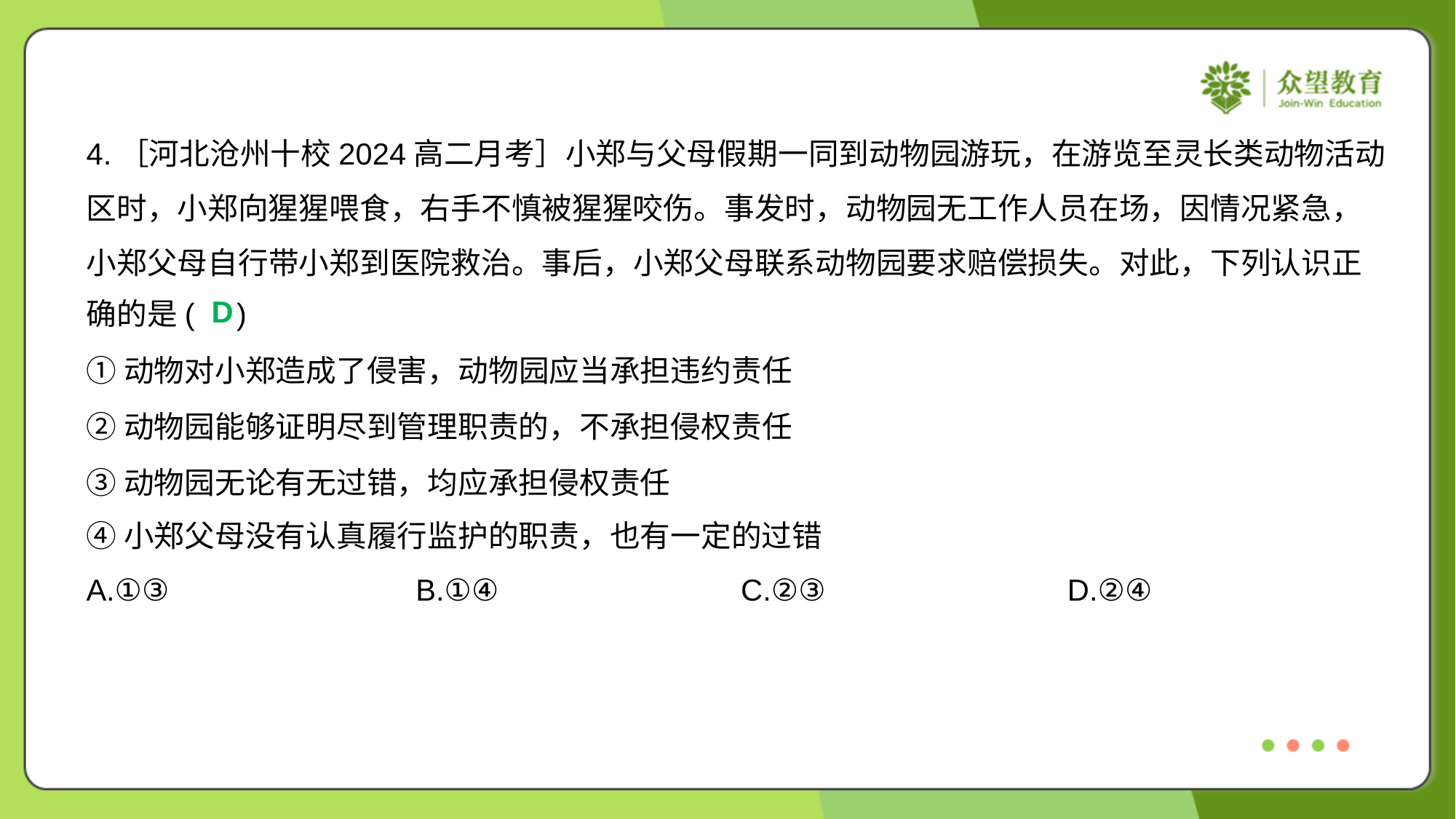

4.［河北沧州十校2024高二月考］小郑与父母假期一同到动物园游玩，在游览至灵长类动物活动
区时，小郑向猩猩喂食，右手不慎被猩猩咬伤。事发时，动物园无工作人员在场，因情况紧急，
小郑父母自行带小郑到医院救治。事后，小郑父母联系动物园要求赔偿损失。对此，下列认识正
确的是(     )
D
①动物对小郑造成了侵害，动物园应当承担违约责任
②动物园能够证明尽到管理职责的，不承担侵权责任
③动物园无论有无过错，均应承担侵权责任
④小郑父母没有认真履行监护的职责，也有一定的过错
A.①③	B.①④	C.②③	D.②④